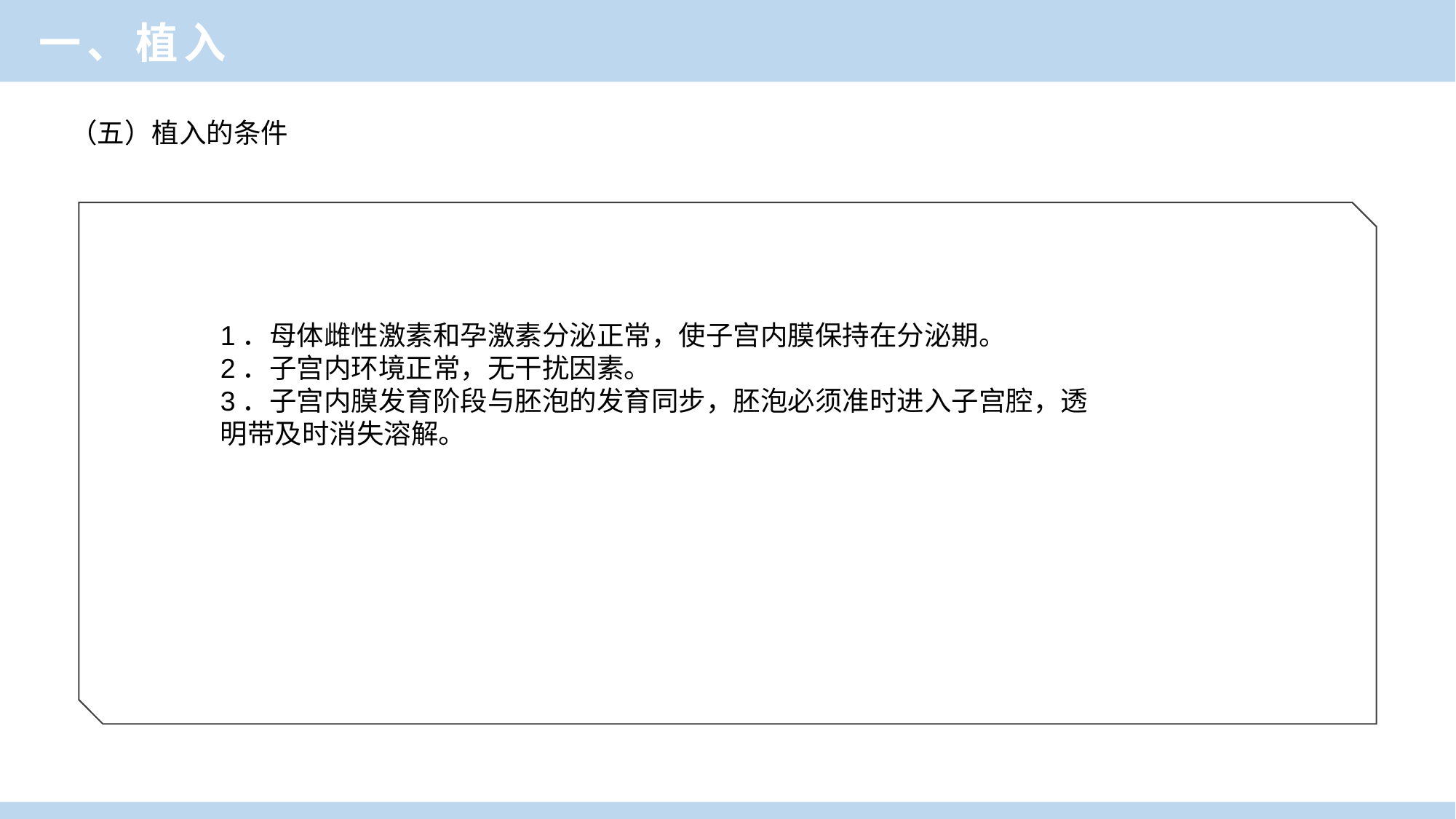

一、植入

（五）植入的条件

1．母体雌性激素和孕激素分泌正常，使子宫内膜保持在分泌期。
2．子宫内环境正常，无干扰因素。
3．子宫内膜发育阶段与胚泡的发育同步，胚泡必须准时进入子宫腔，透明带及时消失溶解。